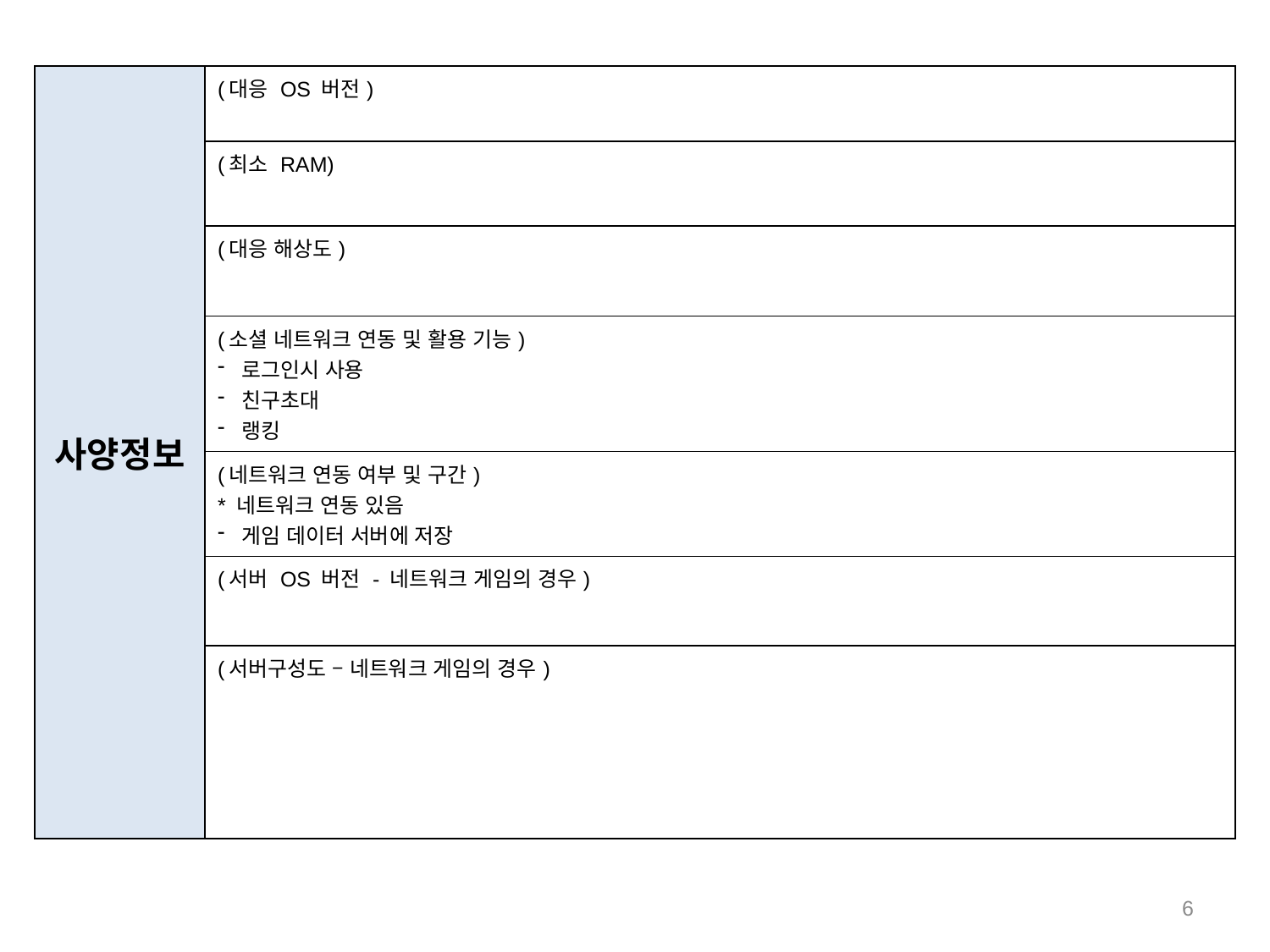

| 사양정보 | (대응 OS 버전) |
| --- | --- |
|  | (최소 RAM) |
|  | (대응 해상도) |
|  | (소셜 네트워크 연동 및 활용 기능) 로그인시 사용 친구초대 랭킹 |
|  | (네트워크 연동 여부 및 구간) \* 네트워크 연동 있음 게임 데이터 서버에 저장 |
|  | (서버 OS 버전 - 네트워크 게임의 경우) |
|  | (서버구성도 – 네트워크 게임의 경우) |
6